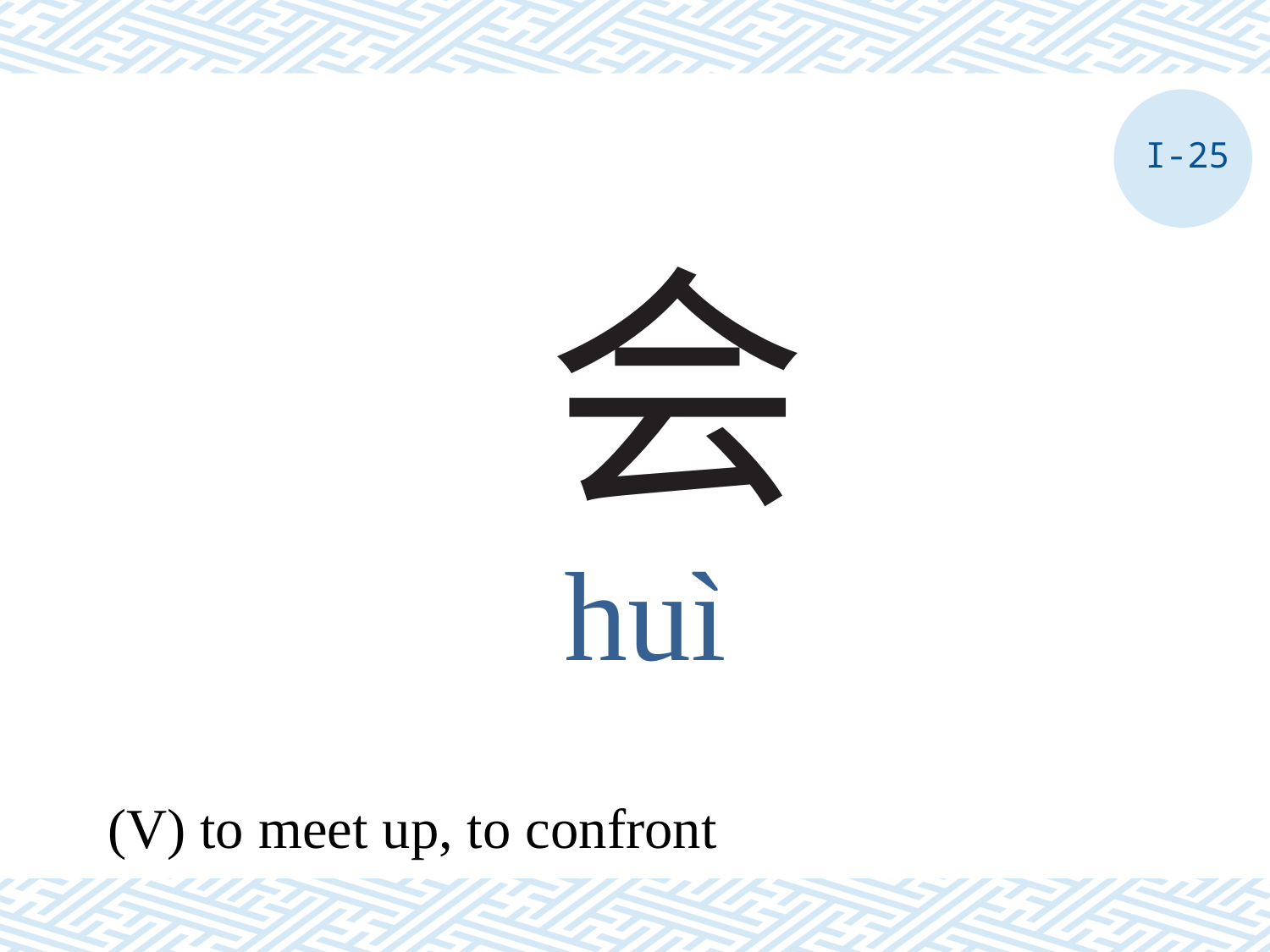

I-25

# 会
huì
(V) to meet up, to confront